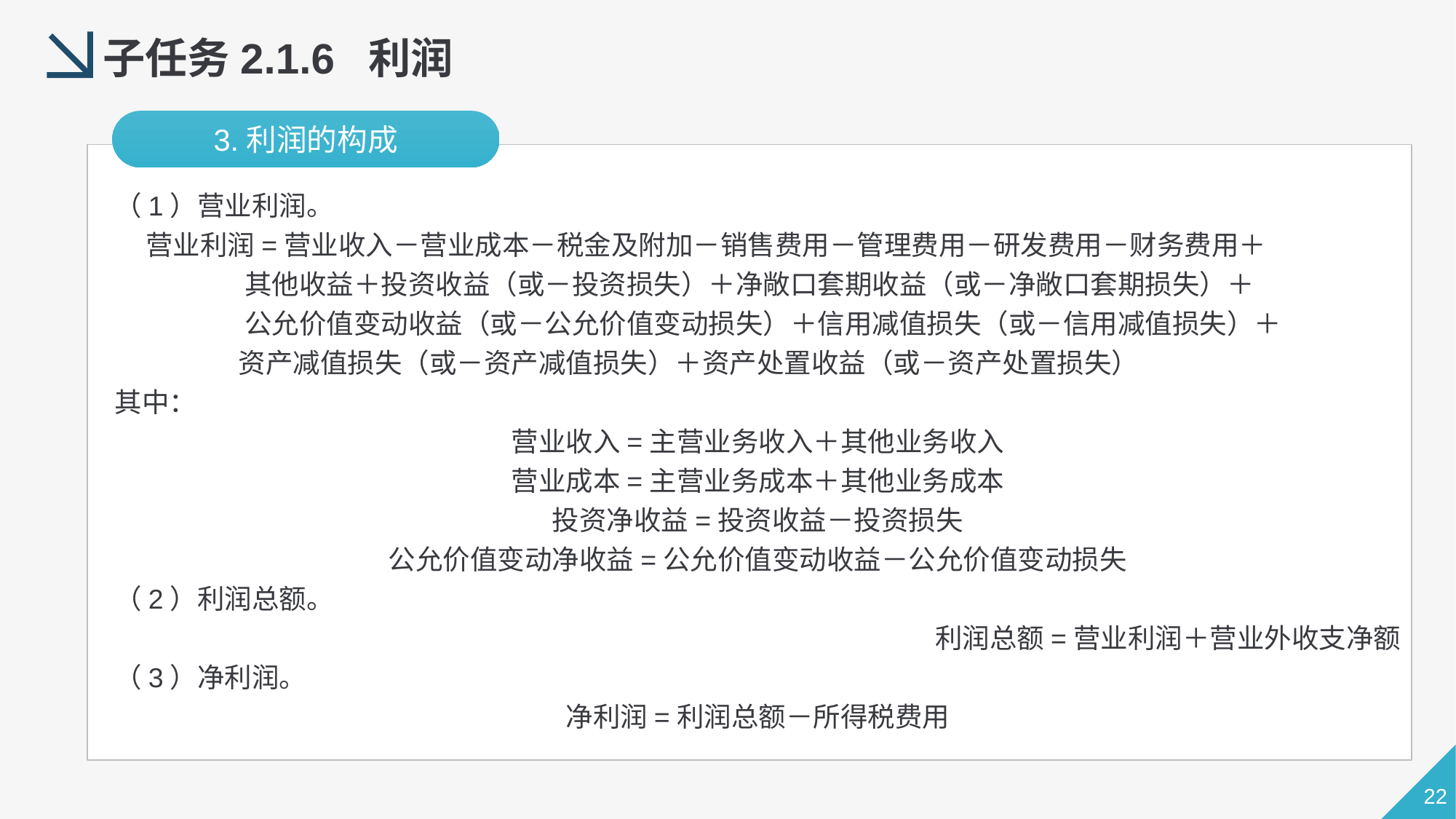

子任务2.1.6  利润

3.利润的构成

（1）营业利润。
    营业利润=营业收入－营业成本－税金及附加－销售费用－管理费用－研发费用－财务费用＋
                    其他收益＋投资收益（或－投资损失）＋净敞口套期收益（或－净敞口套期损失）＋
                    公允价值变动收益（或－公允价值变动损失）＋信用减值损失（或－信用减值损失）＋
                   资产减值损失（或－资产减值损失）＋资产处置收益（或－资产处置损失）
其中：
营业收入=主营业务收入＋其他业务收入
营业成本=主营业务成本＋其他业务成本
投资净收益=投资收益－投资损失
公允价值变动净收益=公允价值变动收益－公允价值变动损失
（2）利润总额。
利润总额=营业利润＋营业外收支净额
（3）净利润。
净利润=利润总额－所得税费用